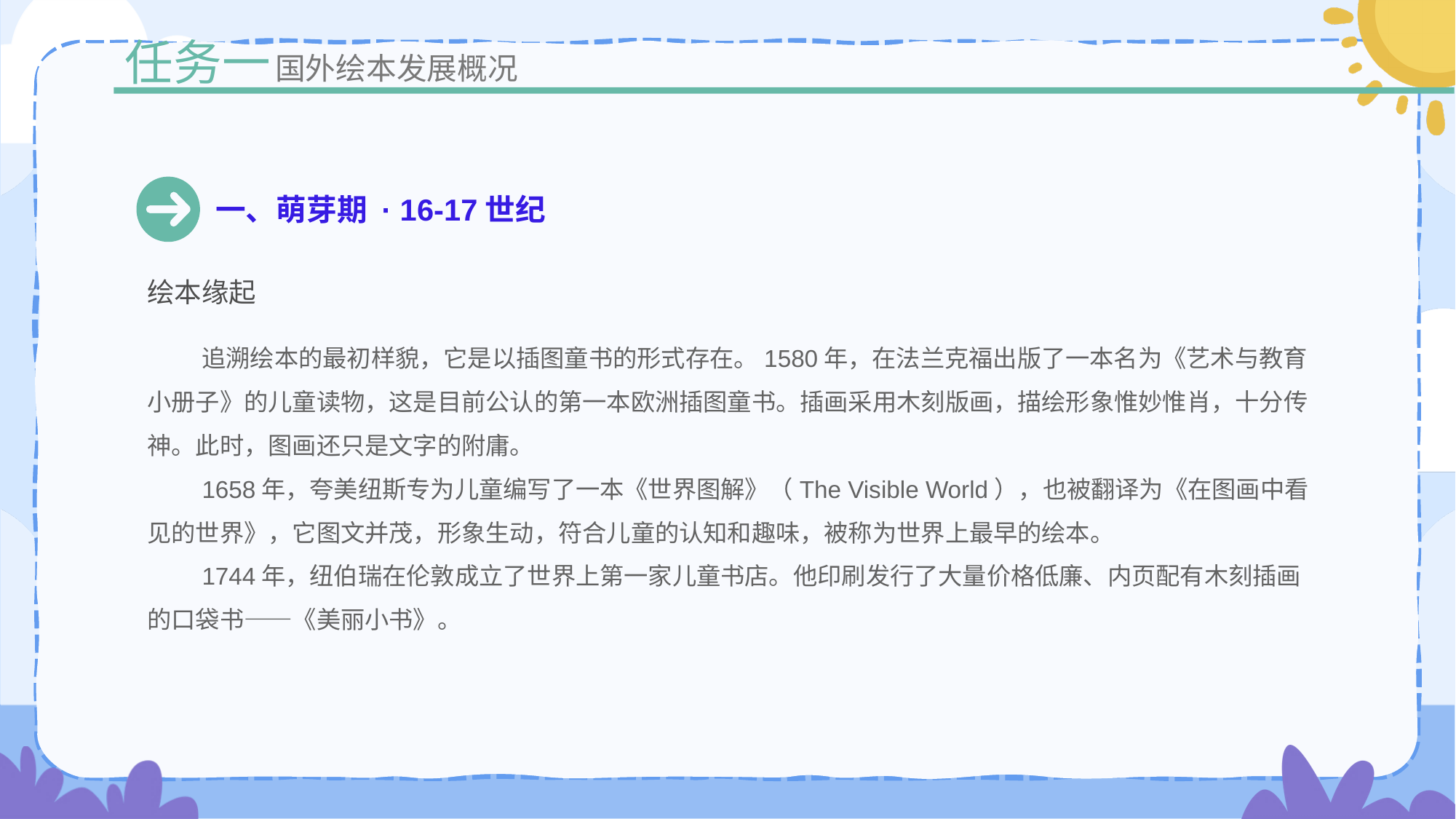

任务一
国外绘本发展概况

一、萌芽期 · 16-17世纪
绘本缘起
追溯绘本的最初样貌，它是以插图童书的形式存在。1580年，在法兰克福出版了一本名为《艺术与教育小册子》的儿童读物，这是目前公认的第一本欧洲插图童书。插画采用木刻版画，描绘形象惟妙惟肖，十分传神。此时，图画还只是文字的附庸。
1658年，夸美纽斯专为儿童编写了一本《世界图解》（The Visible World），也被翻译为《在图画中看见的世界》，它图文并茂，形象生动，符合儿童的认知和趣味，被称为世界上最早的绘本。
1744年，纽伯瑞在伦敦成立了世界上第一家儿童书店。他印刷发行了大量价格低廉、内页配有木刻插画的口袋书——《美丽小书》。